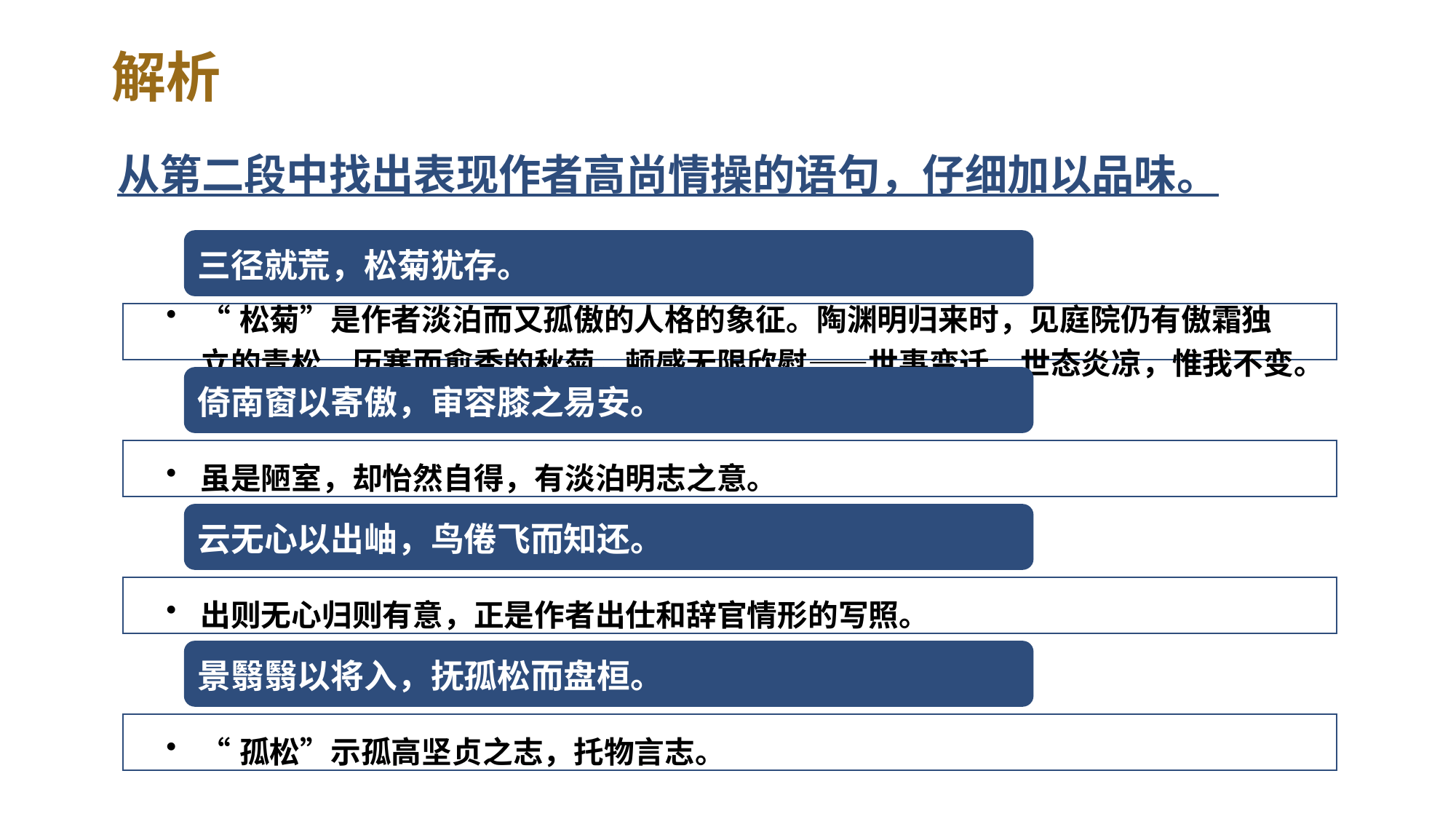

解析
从第二段中找出表现作者高尚情操的语句，仔细加以品味。
三径就荒，松菊犹存。
“松菊”是作者淡泊而又孤傲的人格的象征。陶渊明归来时，见庭院仍有傲霜独立的青松，历寒而愈秀的秋菊，顿感无限欣慰——世事变迁，世态炎凉，惟我不变。
倚南窗以寄傲，审容膝之易安。
虽是陋室，却怡然自得，有淡泊明志之意。
云无心以出岫，鸟倦飞而知还。
出则无心归则有意，正是作者出仕和辞官情形的写照。
景翳翳以将入，抚孤松而盘桓。
“孤松”示孤高坚贞之志，托物言志。